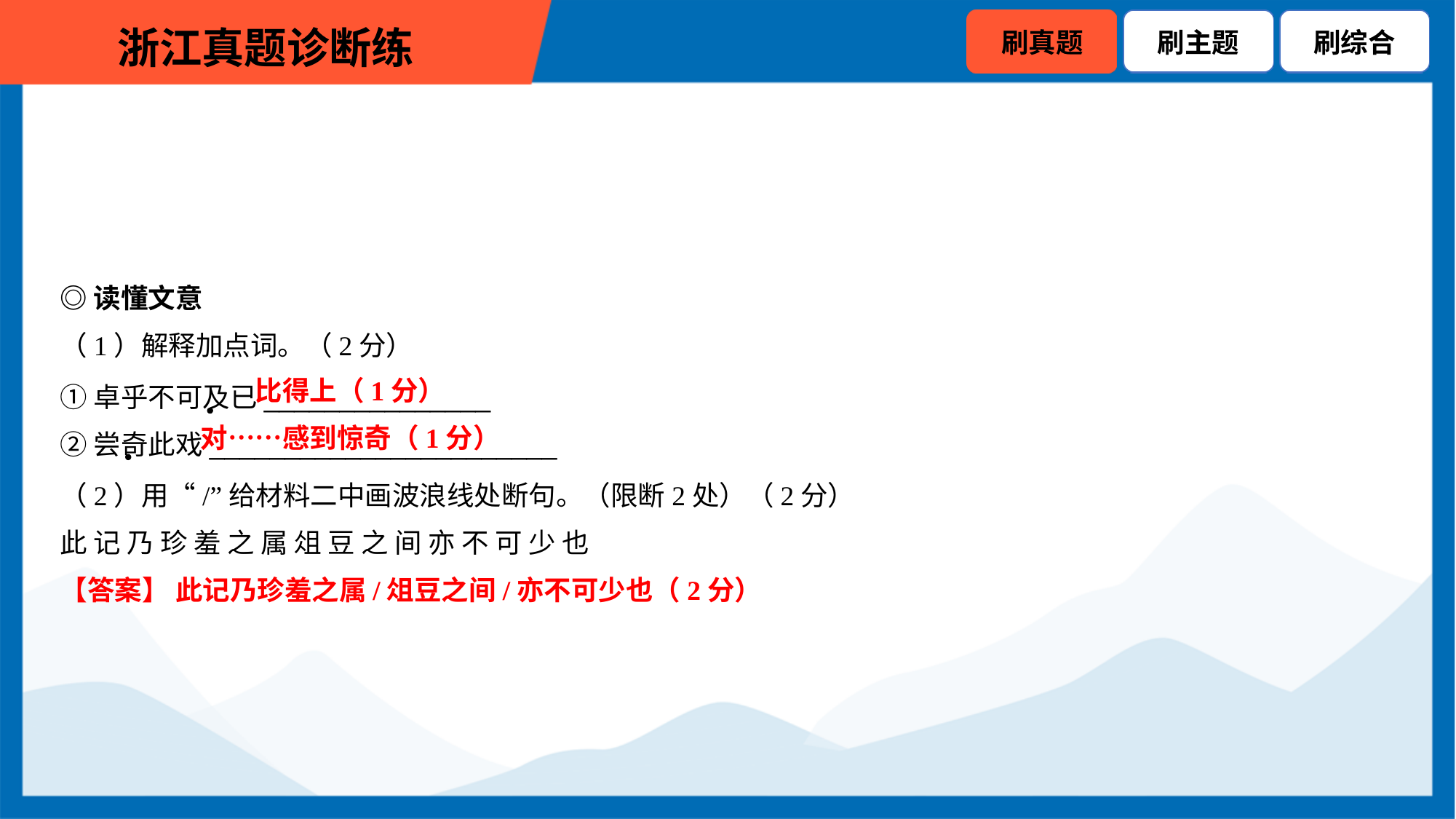

◎读懂文意
（1）解释加点词。（2分）
比得上（1分）
①卓乎不可及已_______________
②尝奇此戏_______________________
对……感到惊奇（1分）

（2）用“/”给材料二中画波浪线处断句。（限断2处）（2分）
此 记 乃 珍 羞 之 属 俎 豆 之 间 亦 不 可 少 也
【答案】 此记乃珍羞之属/俎豆之间/亦不可少也（2分）